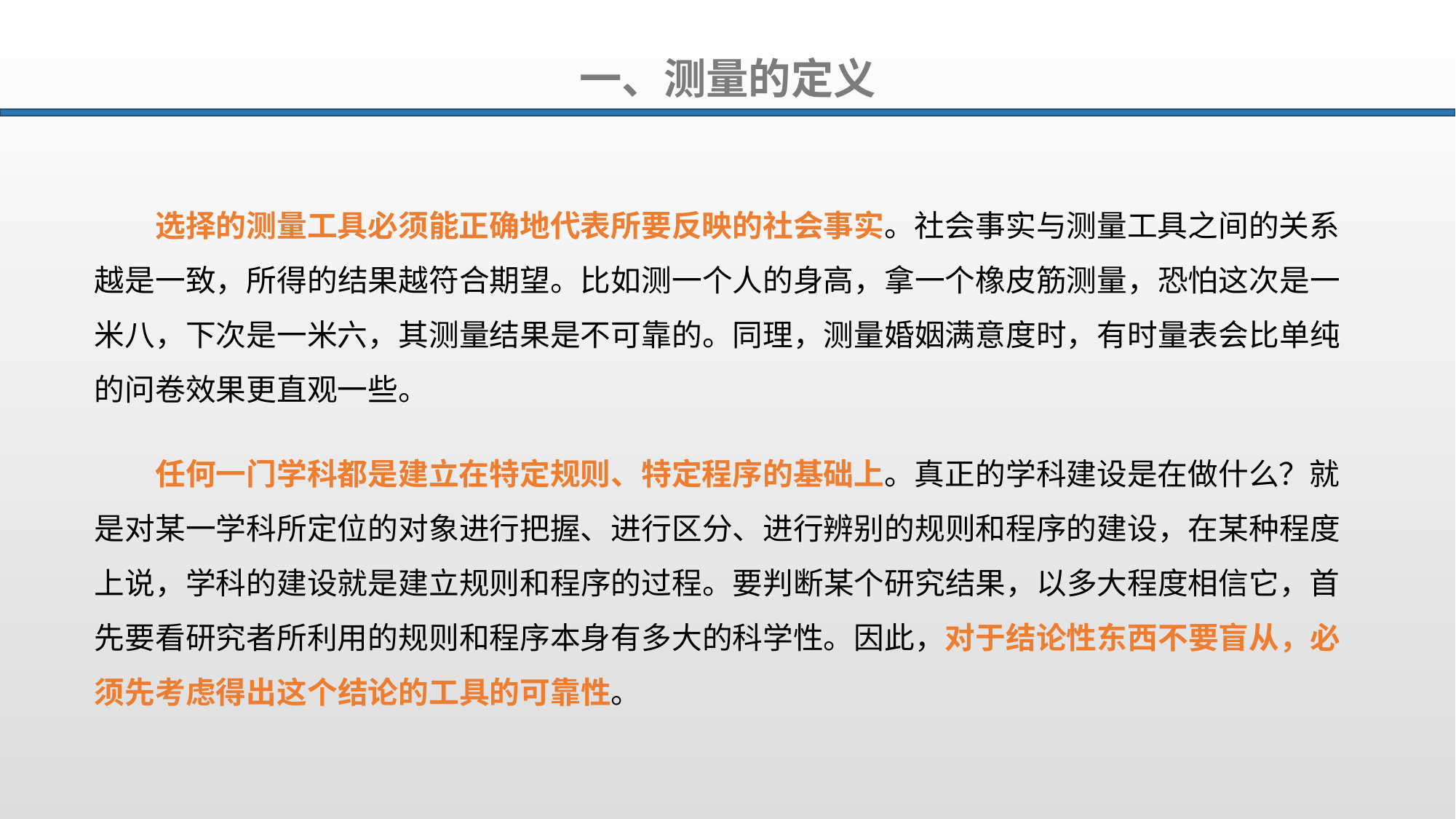

一、测量的定义

选择的测量工具必须能正确地代表所要反映的社会事实。社会事实与测量工具之间的关系越是一致，所得的结果越符合期望。比如测一个人的身高，拿一个橡皮筋测量，恐怕这次是一米八，下次是一米六，其测量结果是不可靠的。同理，测量婚姻满意度时，有时量表会比单纯的问卷效果更直观一些。
任何一门学科都是建立在特定规则、特定程序的基础上。真正的学科建设是在做什么？就是对某一学科所定位的对象进行把握、进行区分、进行辨别的规则和程序的建设，在某种程度上说，学科的建设就是建立规则和程序的过程。要判断某个研究结果，以多大程度相信它，首先要看研究者所利用的规则和程序本身有多大的科学性。因此，对于结论性东西不要盲从，必须先考虑得出这个结论的工具的可靠性。